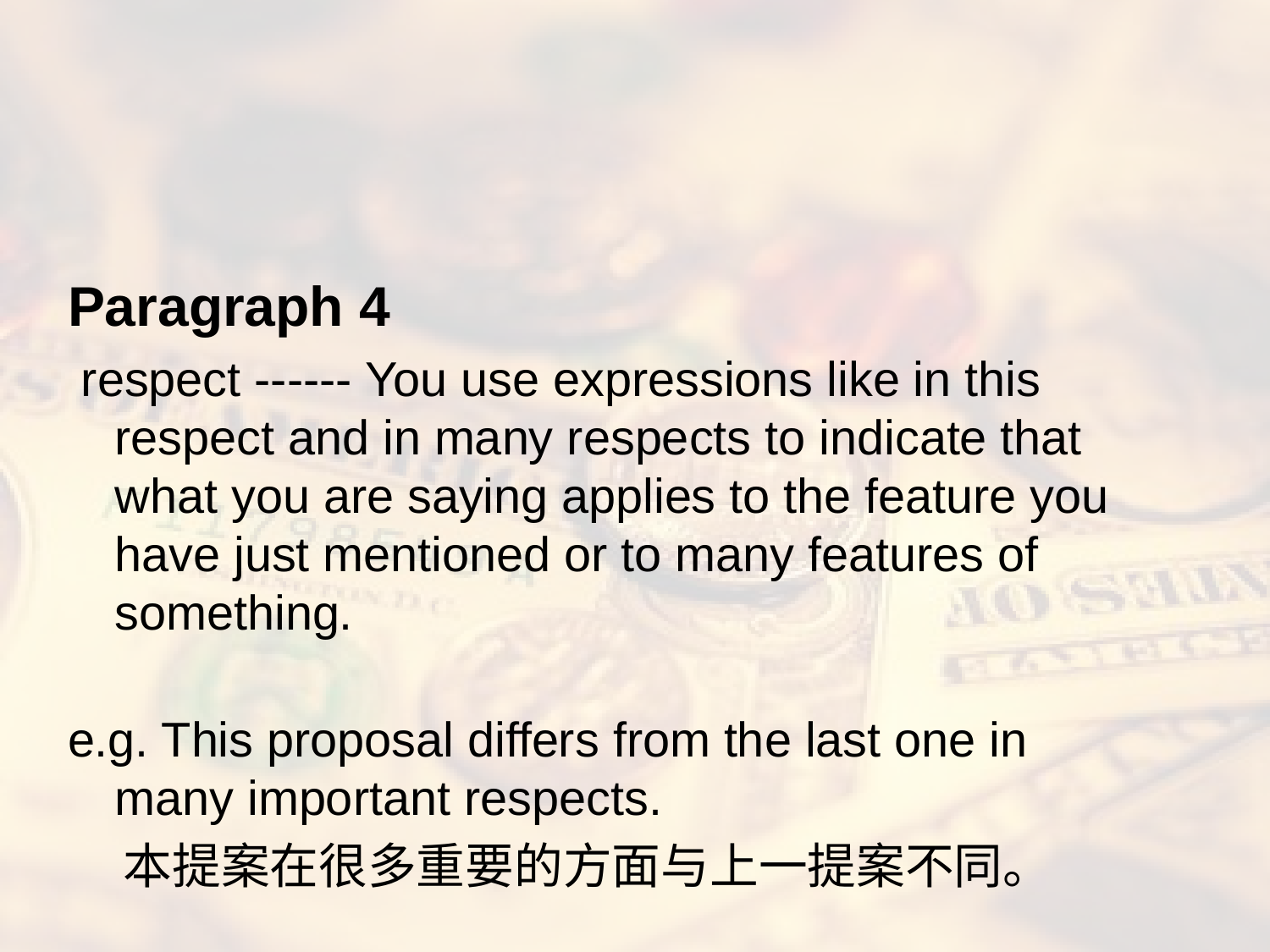

#

Paragraph 4
 respect ------ You use expressions like in this respect and in many respects to indicate that what you are saying applies to the feature you have just mentioned or to many features of something.
e.g. This proposal differs from the last one in many important respects.
    本提案在很多重要的方面与上一提案不同。